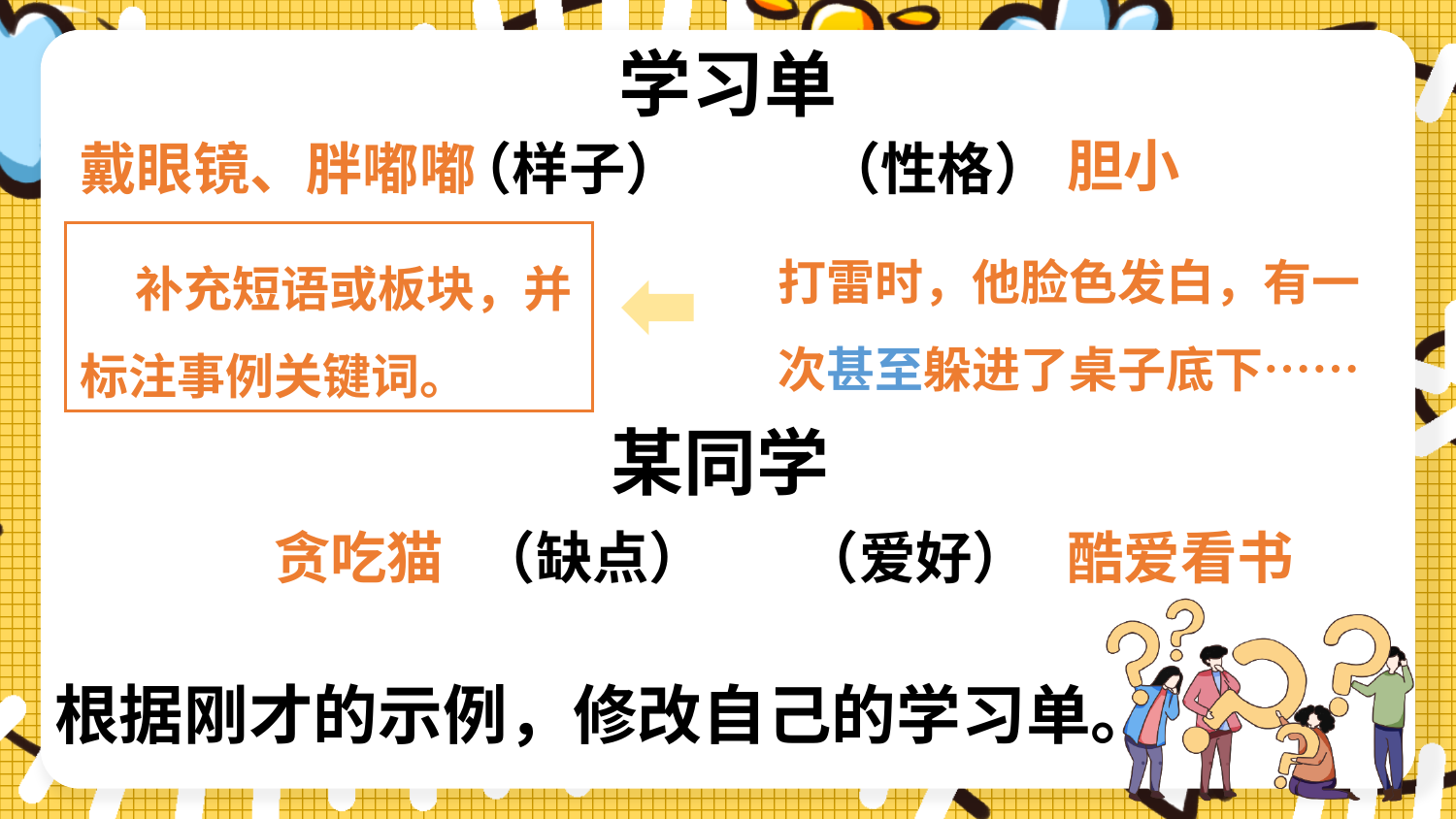

学习单
胆小
戴眼镜、胖嘟嘟
（样子）
（性格）
打雷时，他脸色发白，有一次甚至躲进了桌子底下……
    补充短语或板块，并标注事例关键词。

某同学
贪吃猫
酷爱看书
（缺点）
　（爱好）
根据刚才的示例，修改自己的学习单。